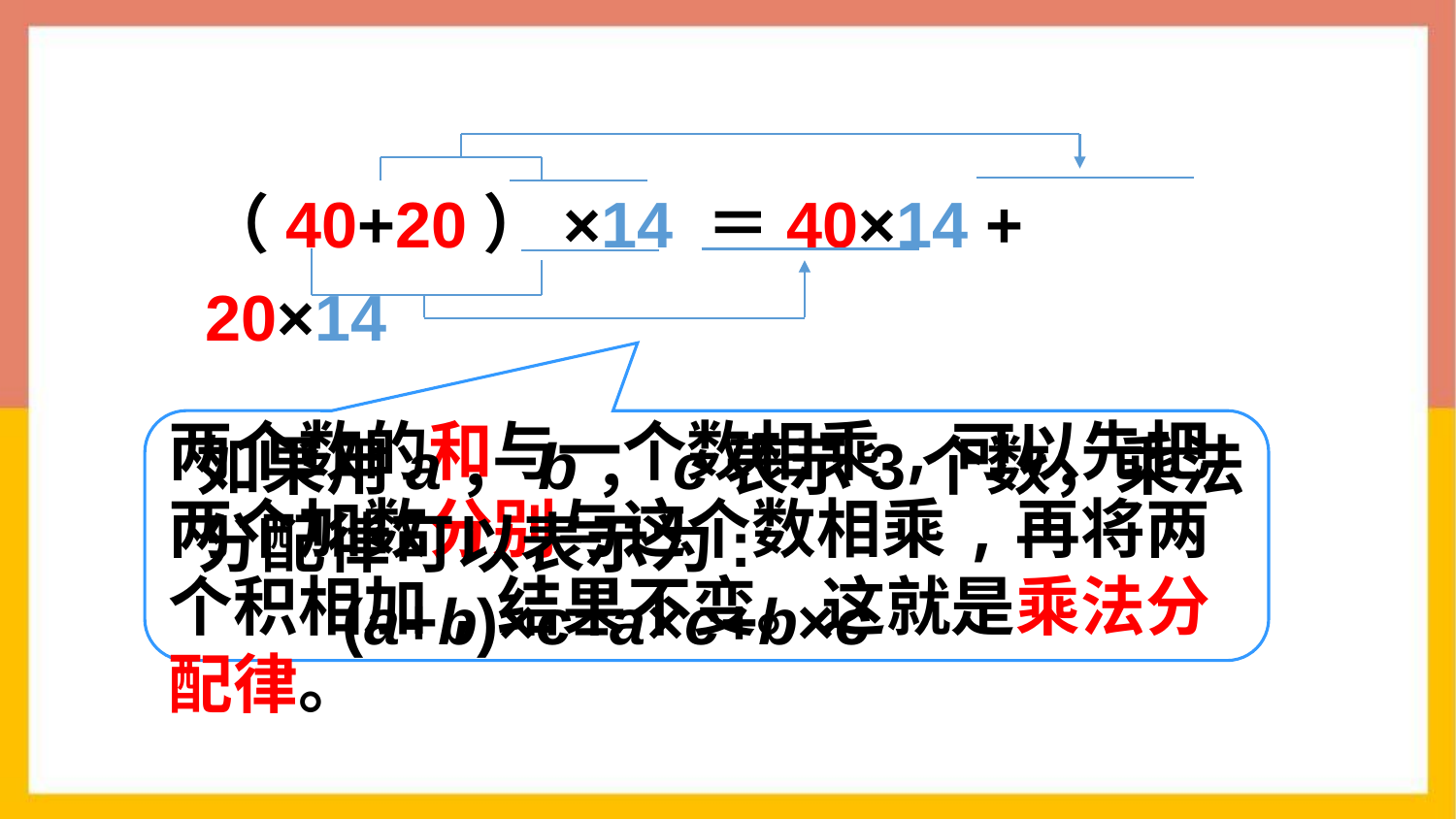

（40+20）×14 ＝40×14 + 20×14
两个数的和与一个数相乘,可以先把两个加数分别与这个数相乘,再将两个积相加,结果不变。这就是乘法分配律。

如果用a，b，c表示3个数，乘法分配律可以表示为:
	(a+b)×c=a×c+b×c